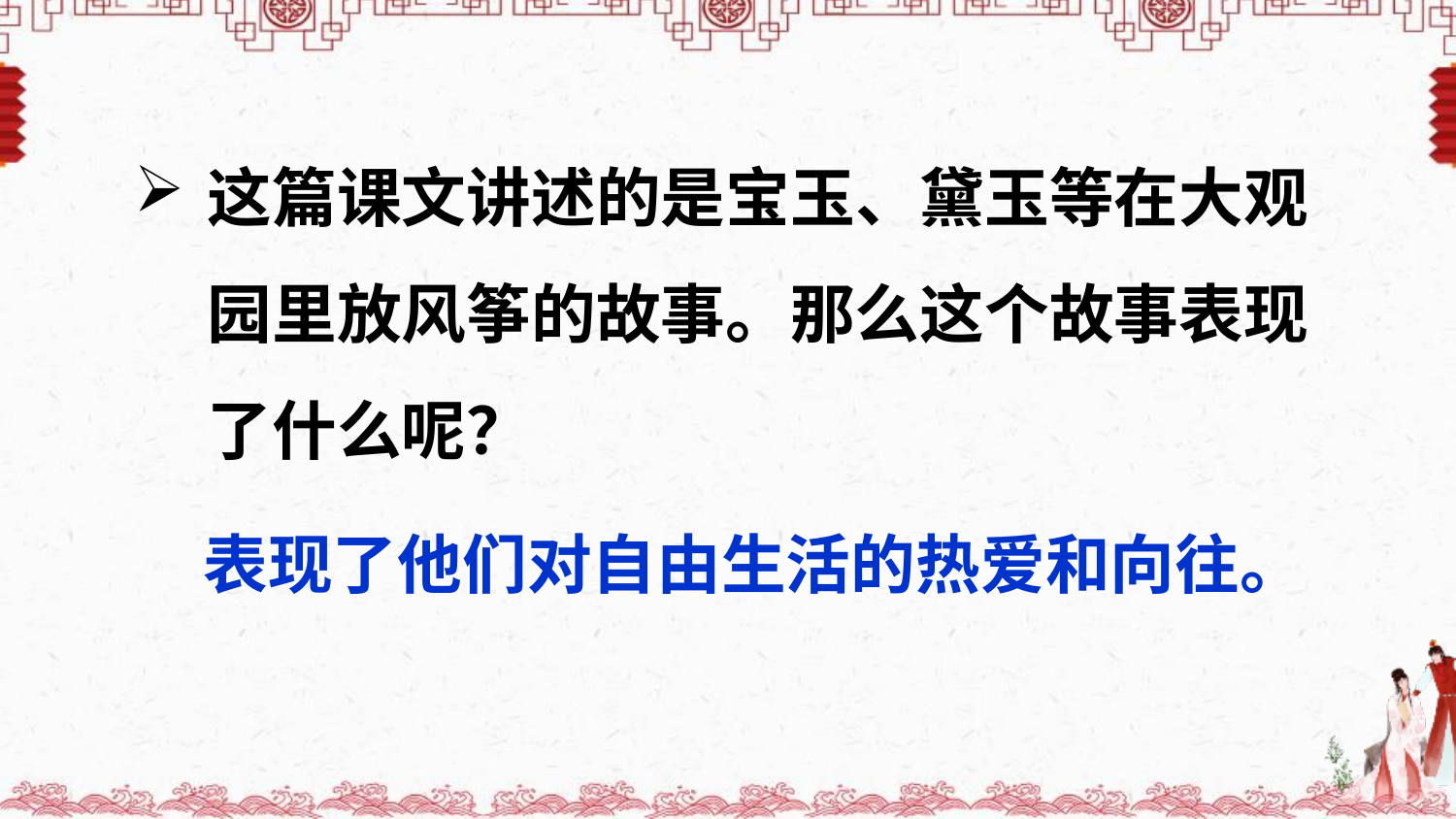

这篇课文讲述的是宝玉、黛玉等在大观园里放风筝的故事。那么这个故事表现了什么呢？
表现了他们对自由生活的热爱和向往。